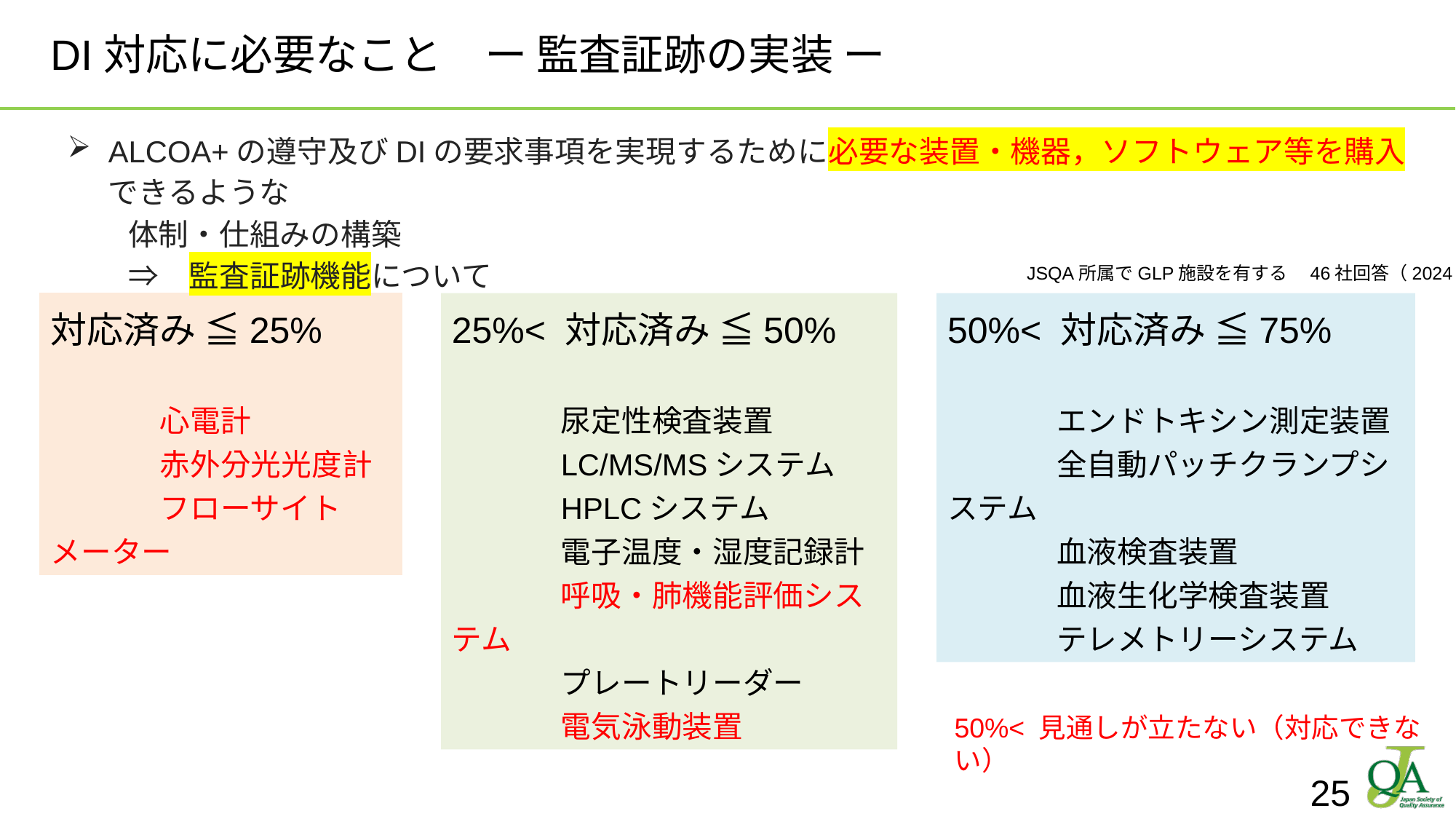

# DI対応に必要なこと　ー 監査証跡の実装 ー
ALCOA+の遵守及びDIの要求事項を実現するために必要な装置・機器，ソフトウェア等を購入できるような
　　体制・仕組みの構築
　　⇒　監査証跡機能について
JSQA所属でGLP施設を有する　46社回答（2024年）
対応済み ≦25%

	心電計
	赤外分光光度計
	フローサイトメーター
25%< 対応済み ≦50%

	尿定性検査装置
	LC/MS/MSシステム	HPLCシステム
	電子温度・湿度記録計
	呼吸・肺機能評価システム
	プレートリーダー
	電気泳動装置
50%< 対応済み ≦75%

	エンドトキシン測定装置
	全自動パッチクランプシステム
	血液検査装置
	血液生化学検査装置
	テレメトリーシステム
50%< 見通しが立たない（対応できない）